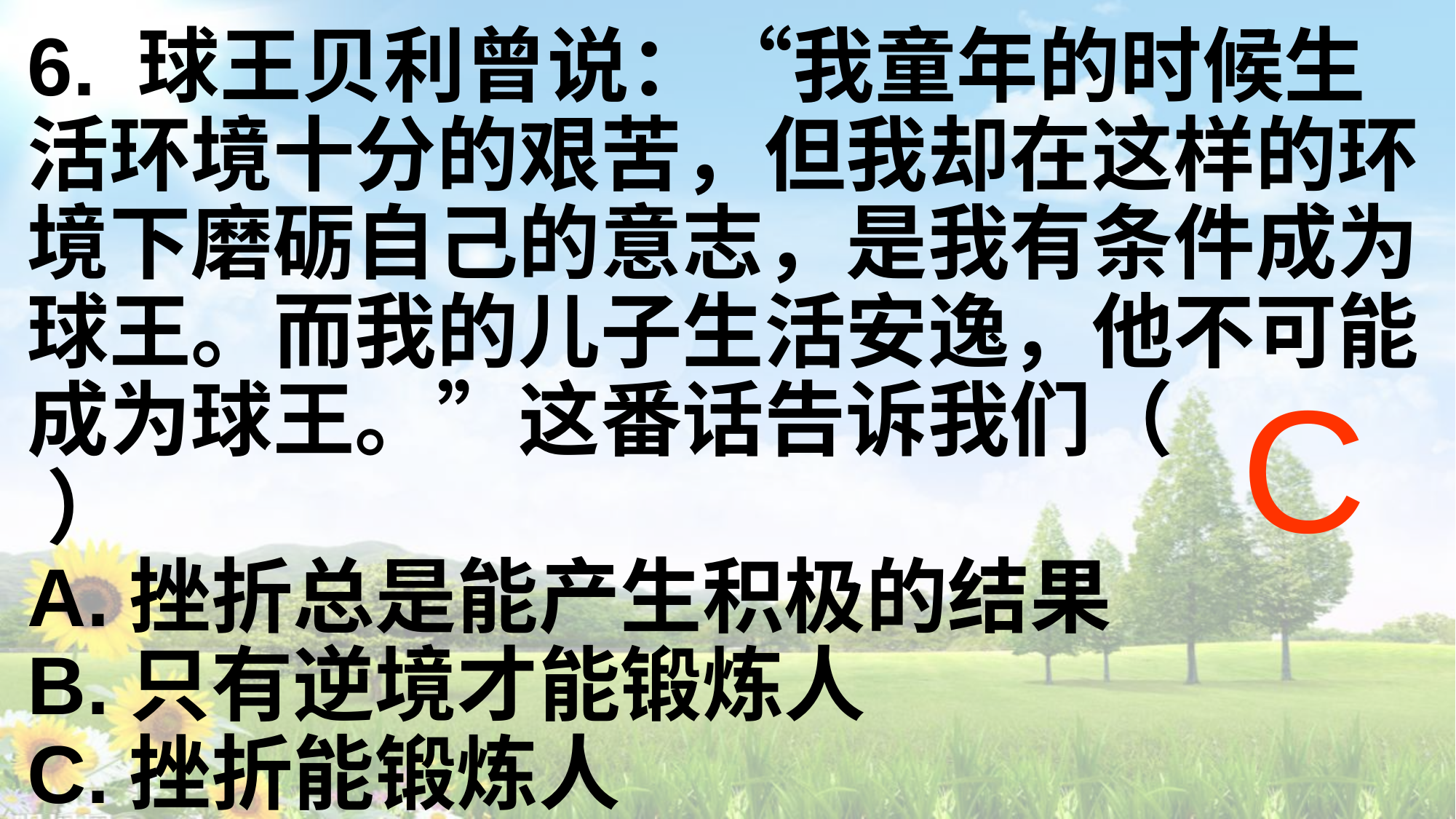

6. 球王贝利曾说：“我童年的时候生活环境十分的艰苦，但我却在这样的环境下磨砺自己的意志，是我有条件成为球王。而我的儿子生活安逸，他不可能成为球王。”这番话告诉我们（          ）
A.挫折总是能产生积极的结果
B.只有逆境才能锻炼人
C.挫折能锻炼人
D.不经历挫折就一定不会成功
C